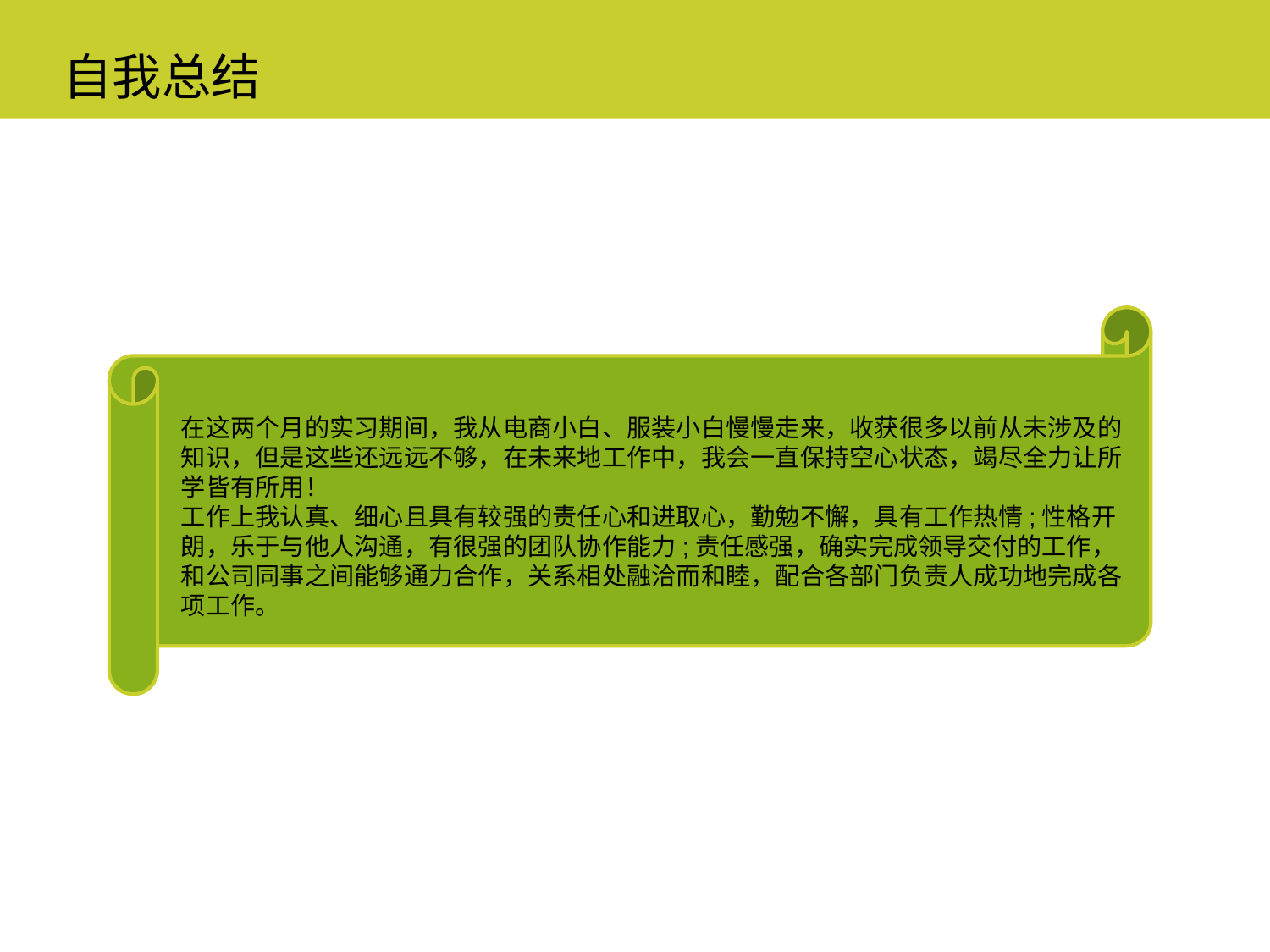

自我总结
点击添加文本

在这两个月的实习期间，我从电商小白、服装小白慢慢走来，收获很多以前从未涉及的知识，但是这些还远远不够，在未来地工作中，我会一直保持空心状态，竭尽全力让所学皆有所用！
工作上我认真、细心且具有较强的责任心和进取心，勤勉不懈，具有工作热情;性格开朗，乐于与他人沟通，有很强的团队协作能力;责任感强，确实完成领导交付的工作，和公司同事之间能够通力合作，关系相处融洽而和睦，配合各部门负责人成功地完成各项工作。
点击添加文本
点击添加文本
点击添加文本